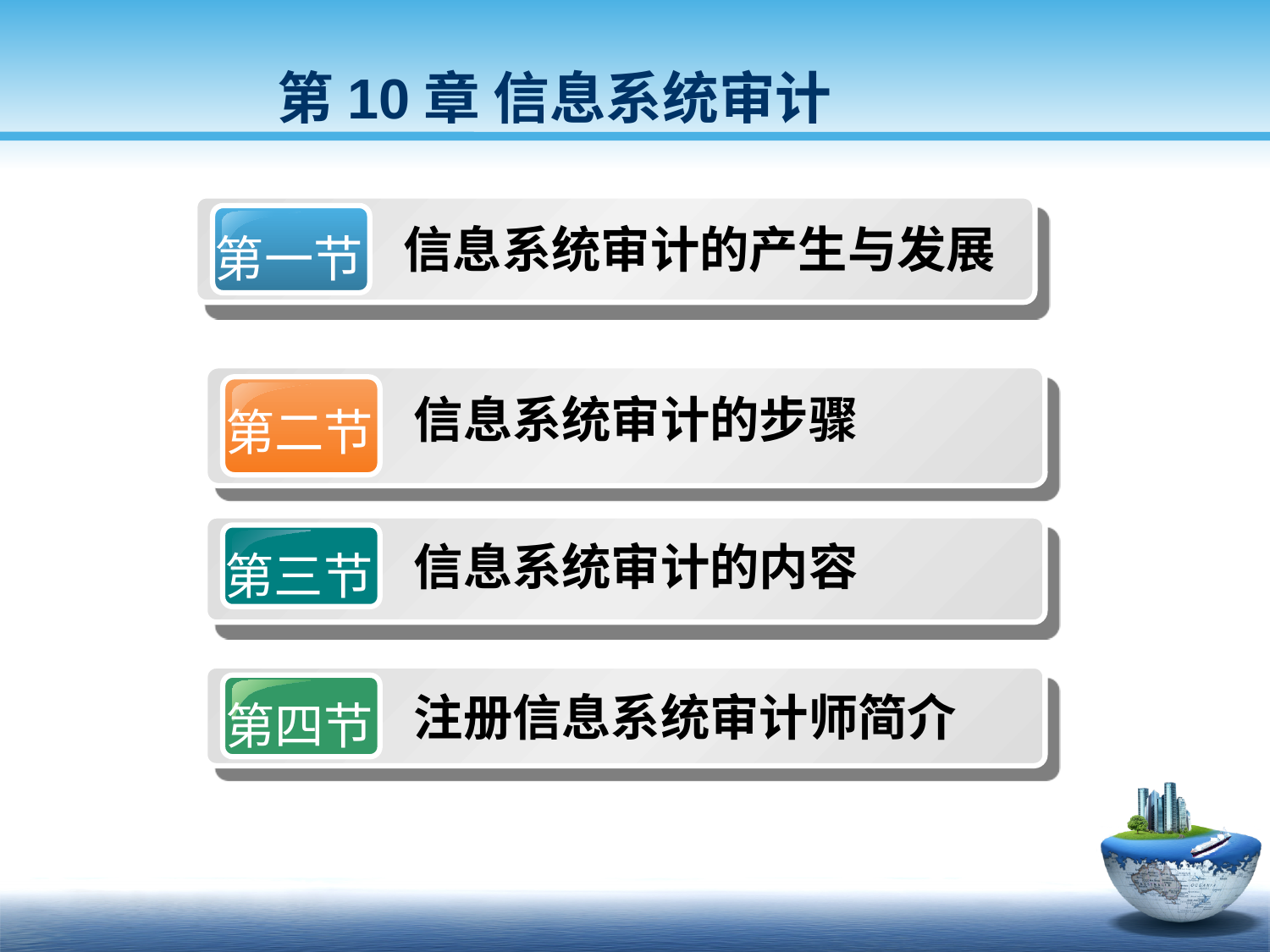

第10章 信息系统审计

第一节
信息系统审计的产生与发展

第二节
信息系统审计的步骤

第三节
信息系统审计的内容

第四节
注册信息系统审计师简介